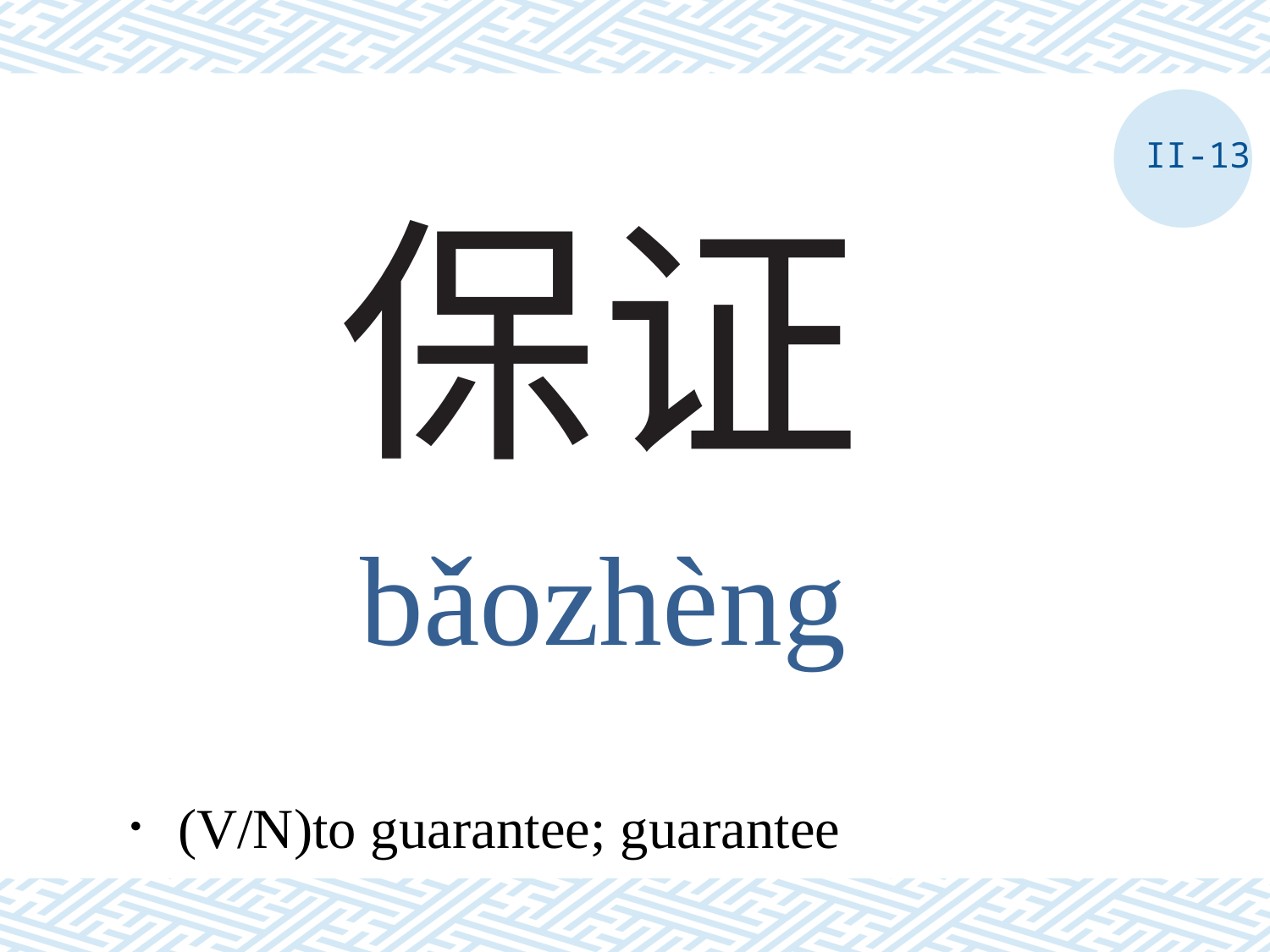

II-13

# 保证
bǎozhèng
．(V/N)to guarantee; guarantee